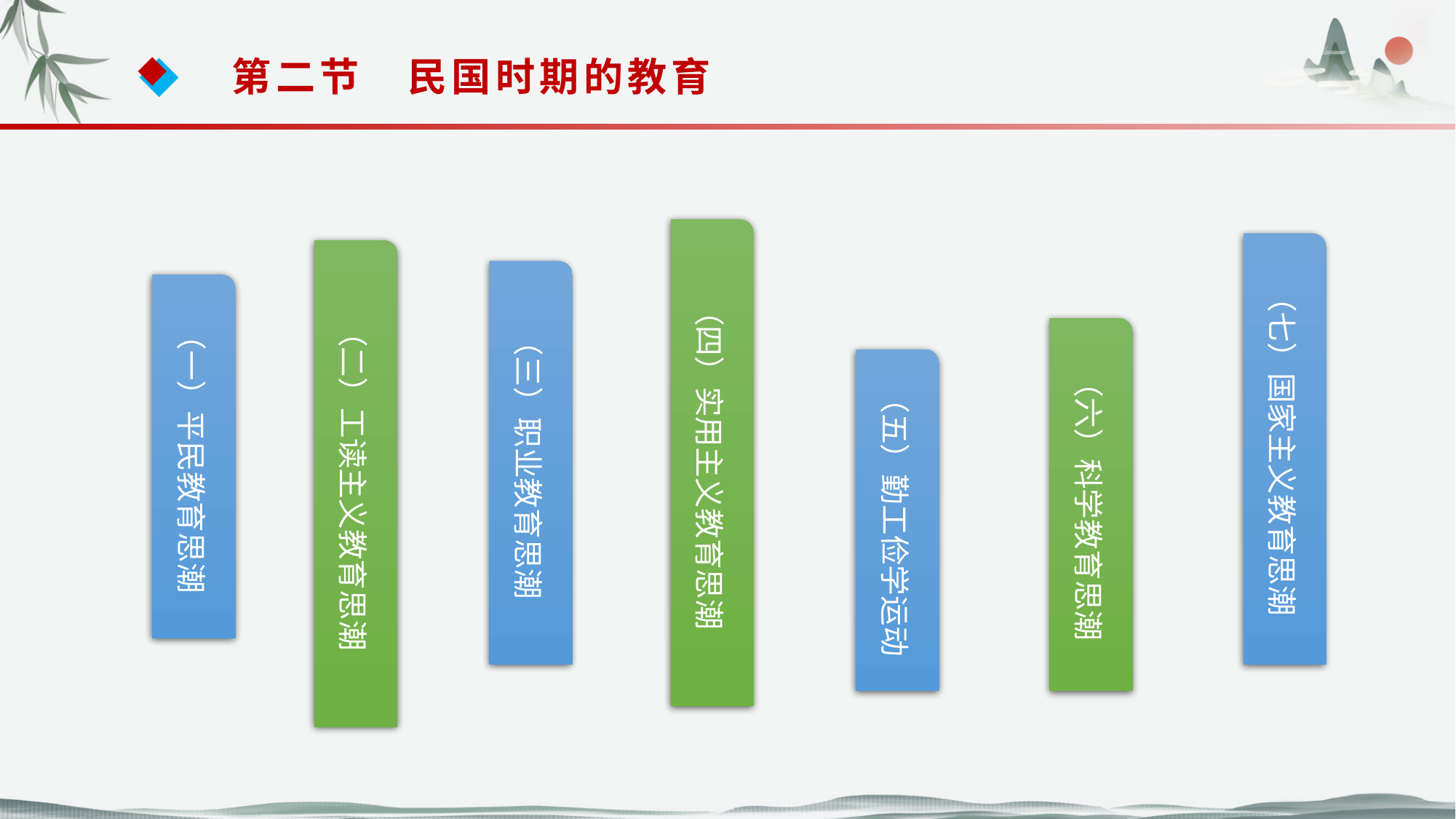

第二节　民国时期的教育

（四）实用主义教育思潮
（七）国家主义教育思潮
（二）工读主义教育思潮
（三）职业教育思潮
（一）平民教育思潮
（六）科学教育思潮
（五）勤工俭学运动